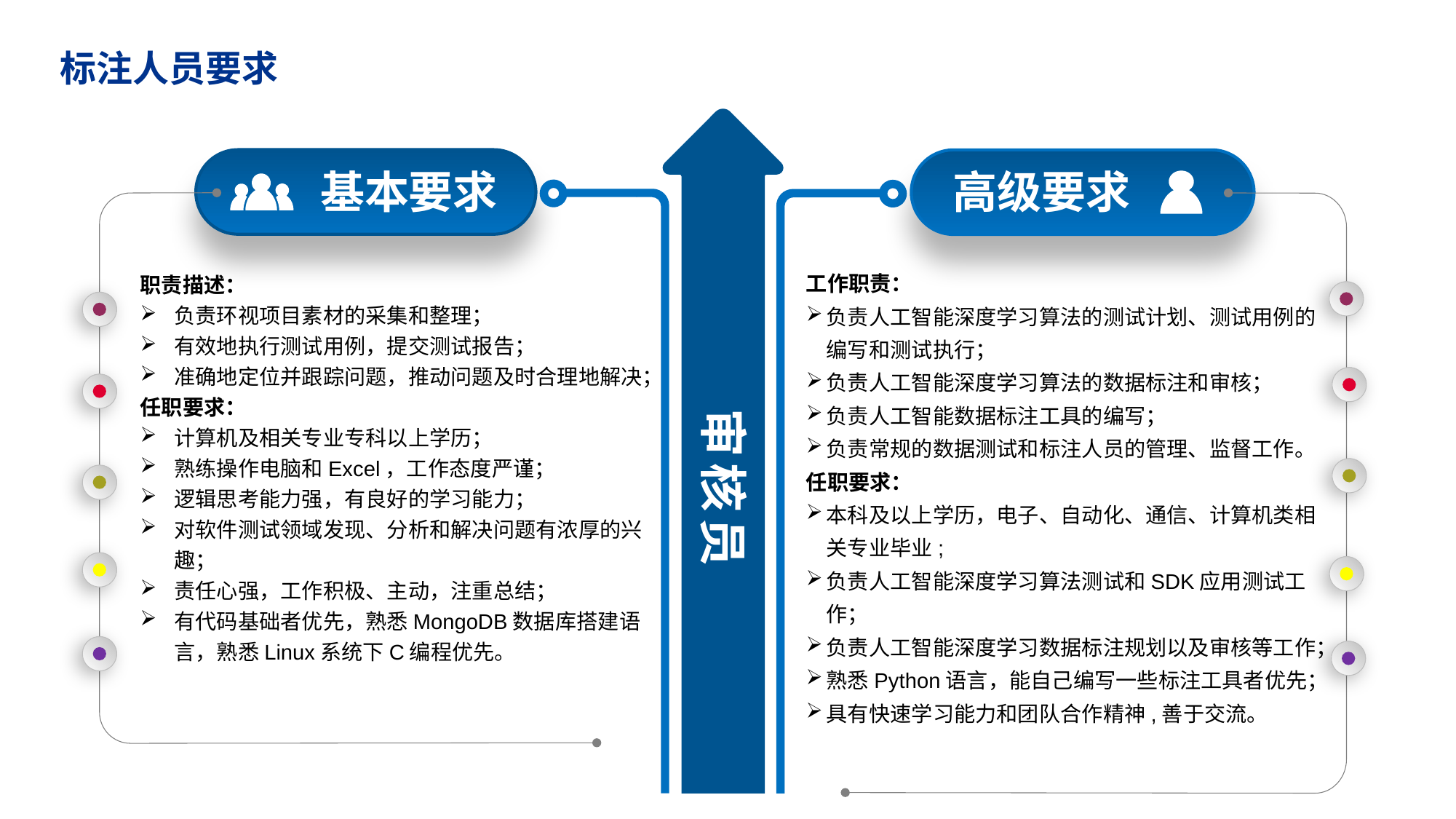

标注人员要求

基本要求

高级要求

工作职责：
负责人工智能深度学习算法的测试计划、测试用例的编写和测试执行；
负责人工智能深度学习算法的数据标注和审核；
负责人工智能数据标注工具的编写；
负责常规的数据测试和标注人员的管理、监督工作。
任职要求：
本科及以上学历，电子、自动化、通信、计算机类相关专业毕业;
负责人工智能深度学习算法测试和SDK应用测试工作；
负责人工智能深度学习数据标注规划以及审核等工作；
熟悉Python语言，能自己编写一些标注工具者优先；
具有快速学习能力和团队合作精神,善于交流。
职责描述：
负责环视项目素材的采集和整理；
有效地执行测试用例，提交测试报告；
准确地定位并跟踪问题，推动问题及时合理地解决；
任职要求：
计算机及相关专业专科以上学历；
熟练操作电脑和Excel，工作态度严谨；
逻辑思考能力强，有良好的学习能力；
对软件测试领域发现、分析和解决问题有浓厚的兴趣；
责任心强，工作积极、主动，注重总结；
有代码基础者优先，熟悉MongoDB数据库搭建语言，熟悉Linux系统下C编程优先。

审核员